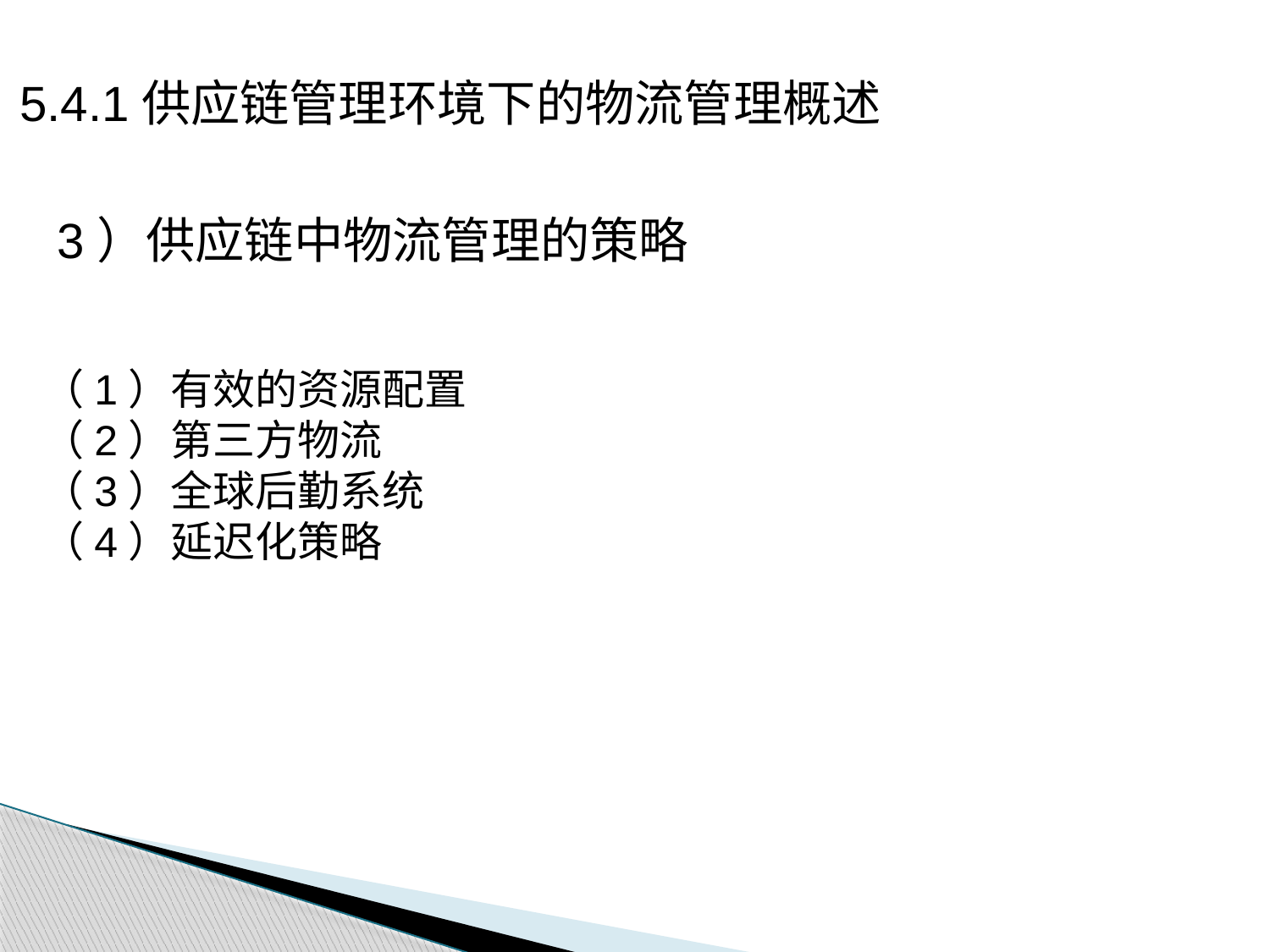

5.4.1供应链管理环境下的物流管理概述
3）供应链中物流管理的策略
（1）有效的资源配置
（2）第三方物流
（3）全球后勤系统
（4）延迟化策略